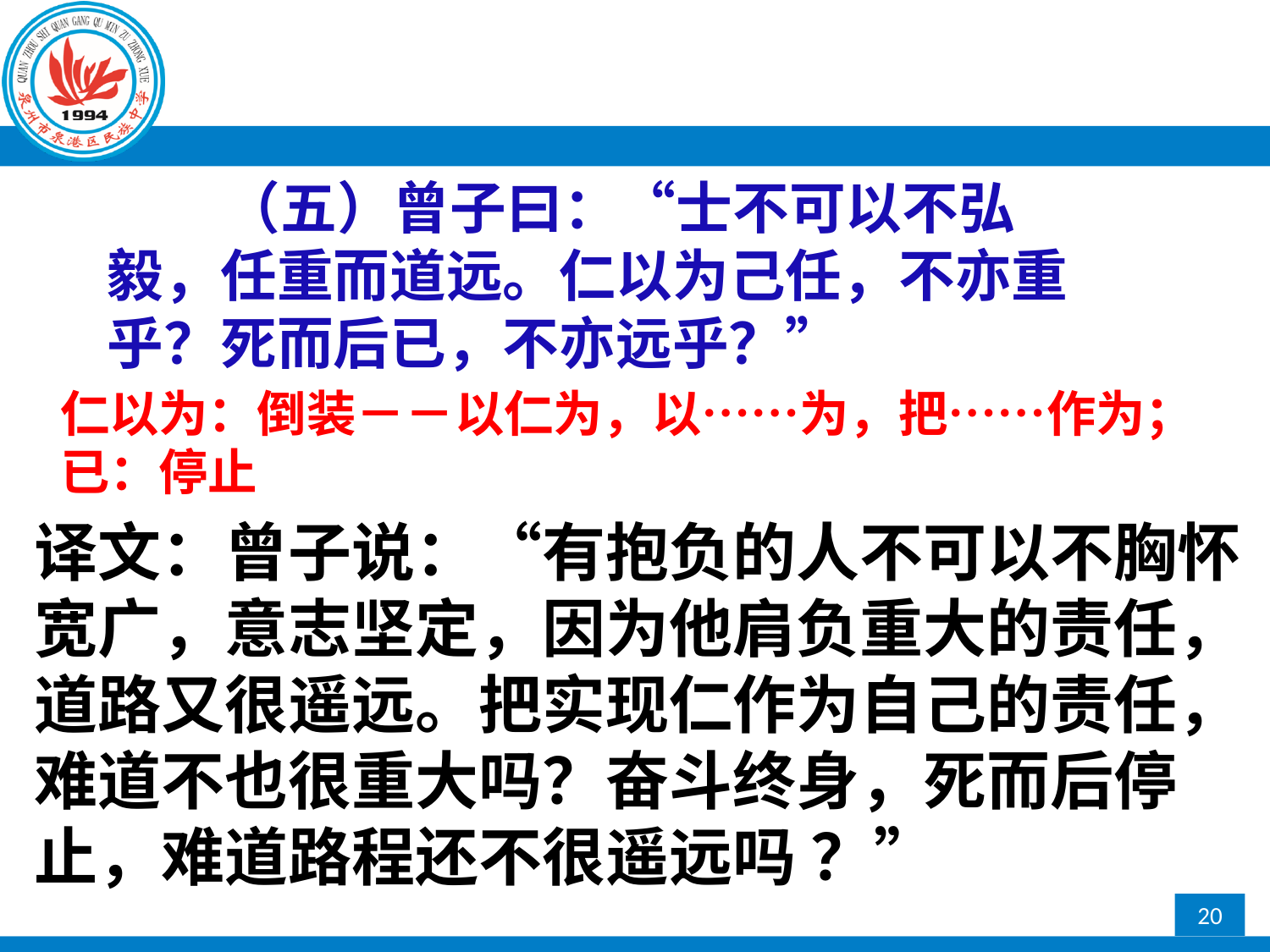

（五）曾子曰：“士不可以不弘毅，任重而道远。仁以为己任，不亦重乎？死而后已，不亦远乎？”
仁以为：倒装－－以仁为，以……为，把……作为；
已：停止
译文：曾子说：“有抱负的人不可以不胸怀宽广，意志坚定，因为他肩负重大的责任，道路又很遥远。把实现仁作为自己的责任，难道不也很重大吗？奋斗终身，死而后停止，难道路程还不很遥远吗 ？”